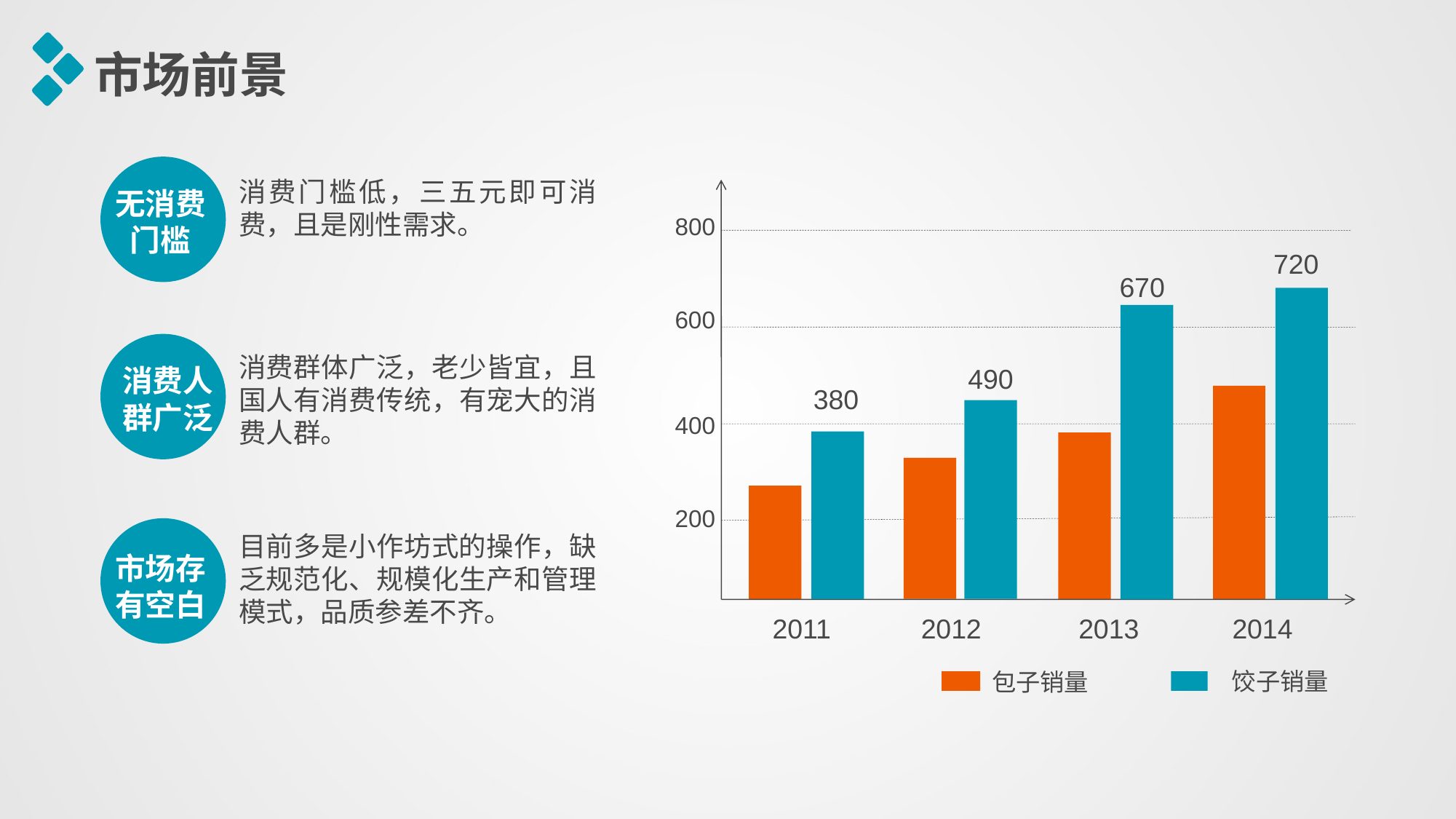

市场前景

消费门槛低，三五元即可消费，且是刚性需求。
无消费门槛

800

720
670

600

消费群体广泛，老少皆宜，且国人有消费传统，有宠大的消费人群。
490
消费人群广泛
380

400

200

目前多是小作坊式的操作，缺乏规范化、规模化生产和管理模式，品质参差不齐。
市场存有空白

2011
2012
2013
2014
饺子销量
包子销量